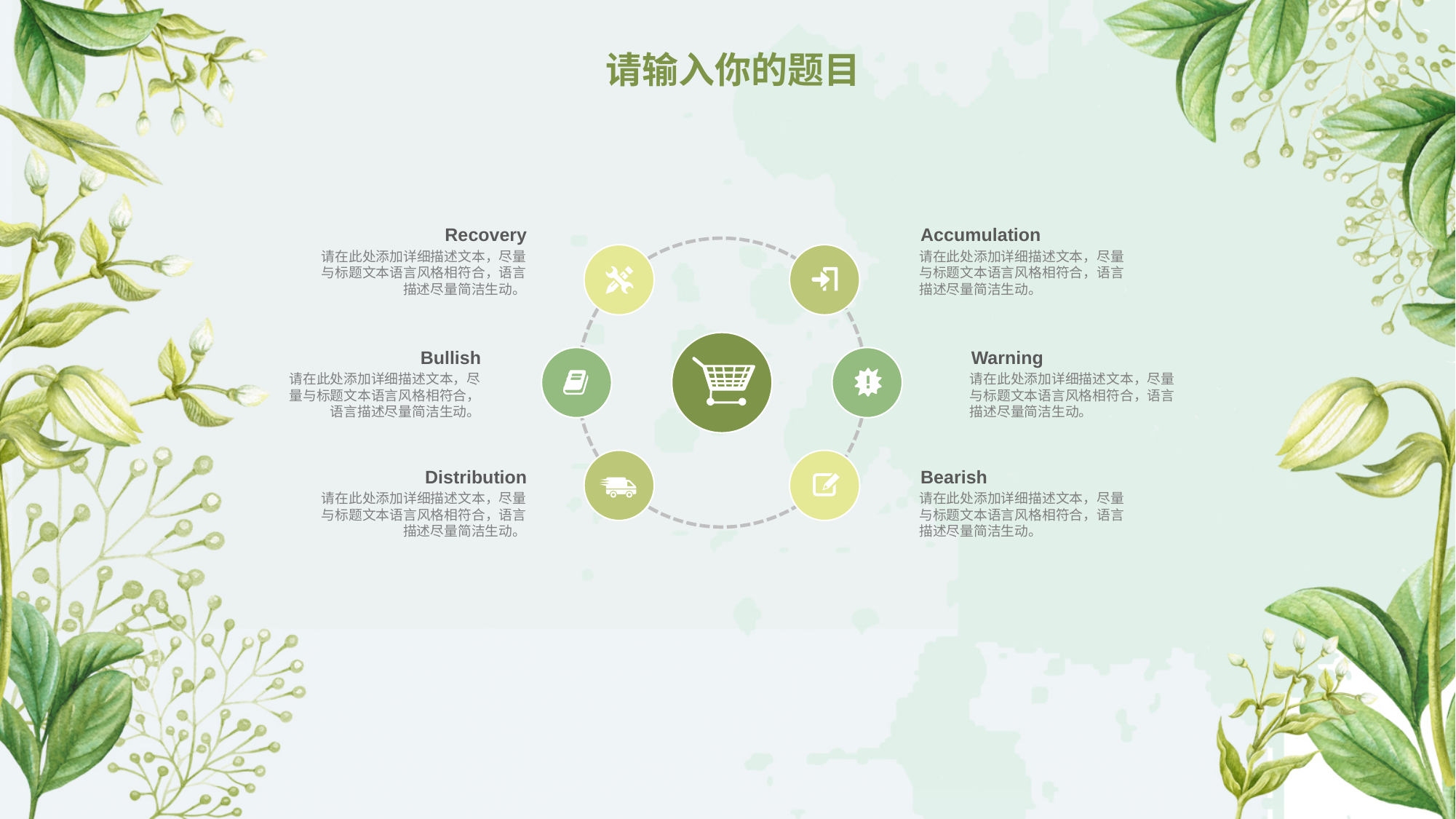

Recovery
请在此处添加详细描述文本，尽量与标题文本语言风格相符合，语言描述尽量简洁生动。
Accumulation
请在此处添加详细描述文本，尽量与标题文本语言风格相符合，语言描述尽量简洁生动。

Bullish
请在此处添加详细描述文本，尽量与标题文本语言风格相符合，语言描述尽量简洁生动。
Warning
请在此处添加详细描述文本，尽量与标题文本语言风格相符合，语言描述尽量简洁生动。

Distribution
请在此处添加详细描述文本，尽量与标题文本语言风格相符合，语言描述尽量简洁生动。
Bearish
请在此处添加详细描述文本，尽量与标题文本语言风格相符合，语言描述尽量简洁生动。